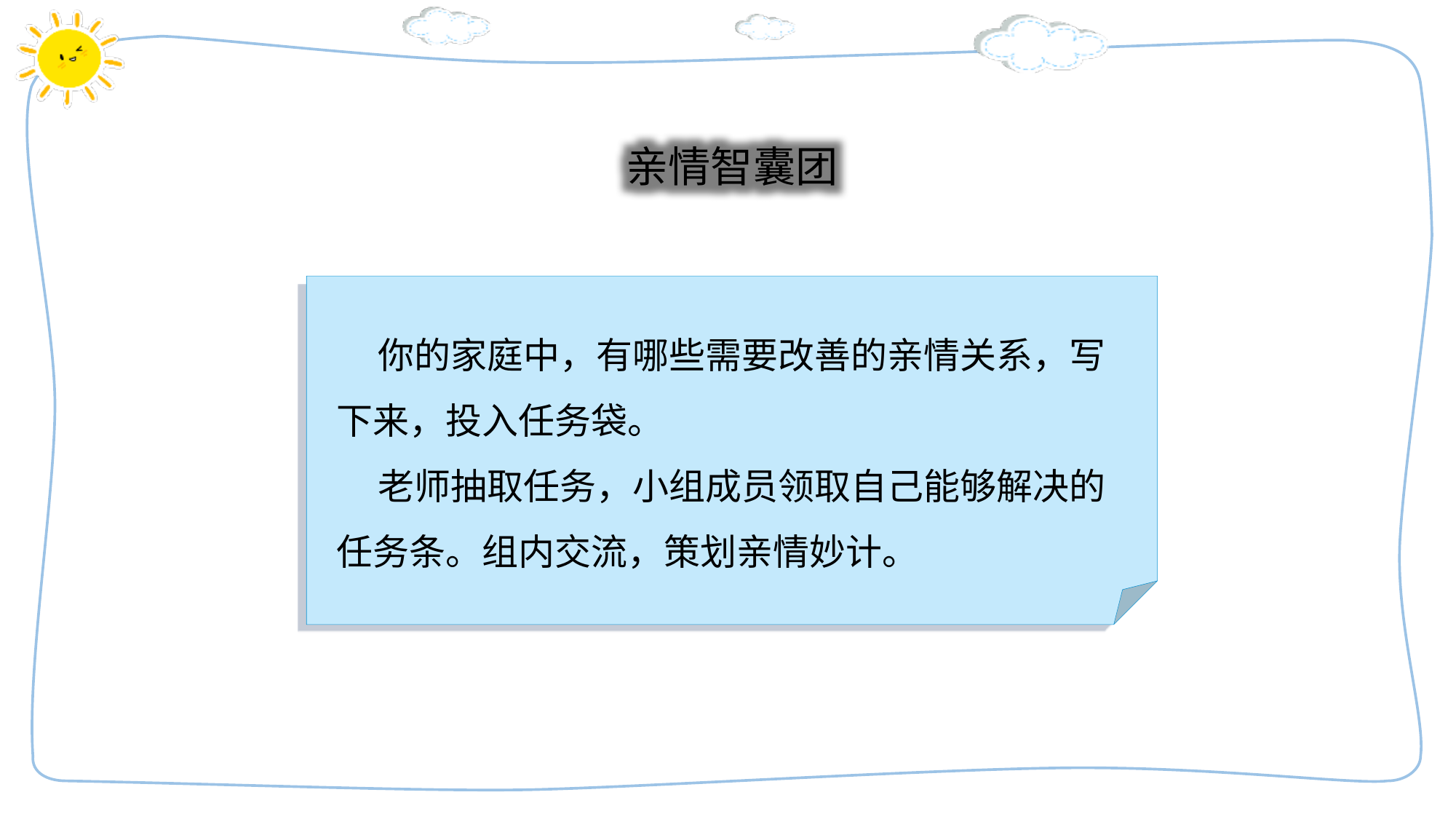

亲情智囊团
    你的家庭中，有哪些需要改善的亲情关系，写下来，投入任务袋。
    老师抽取任务，小组成员领取自己能够解决的任务条。组内交流，策划亲情妙计。